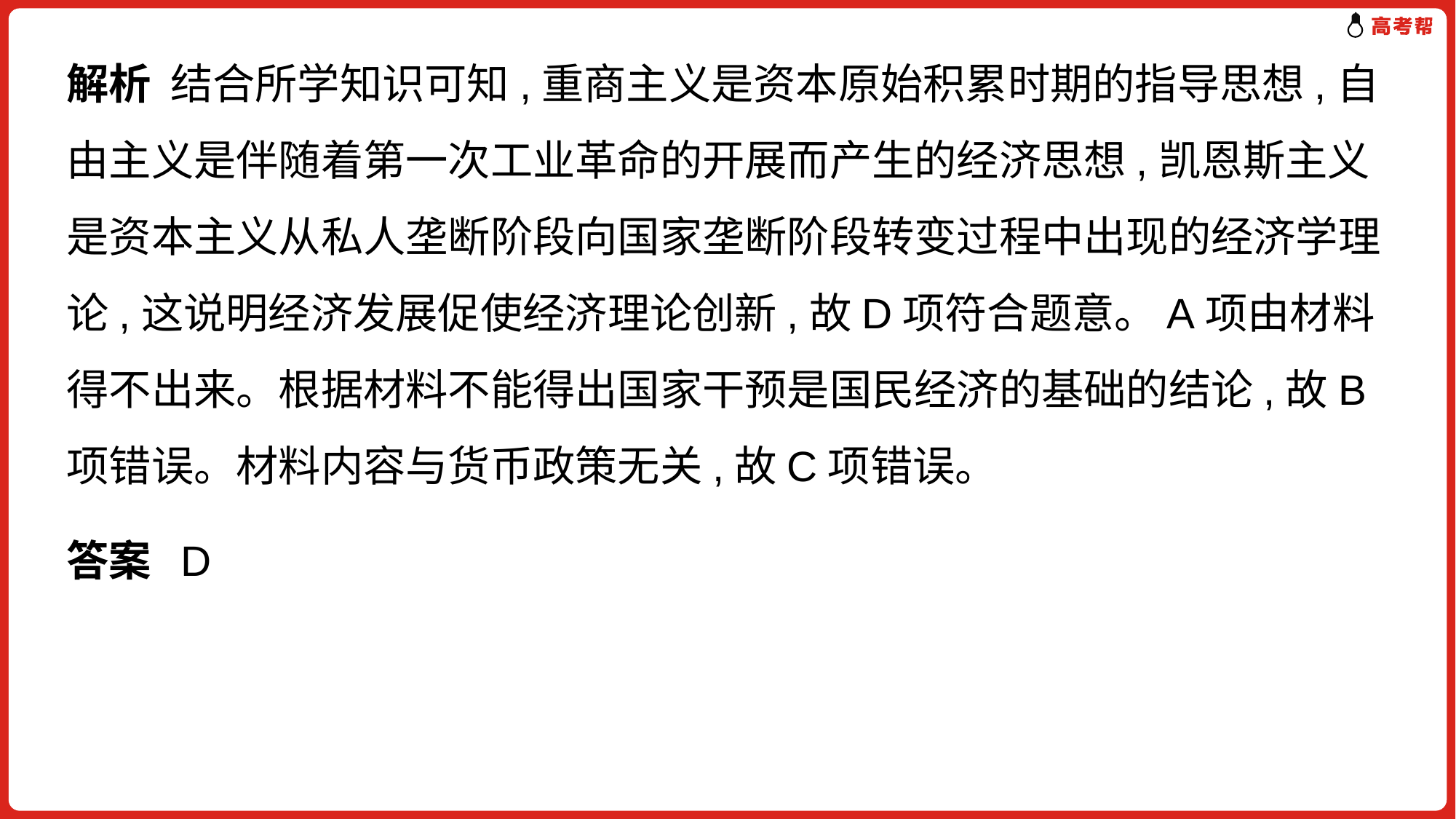

解析  结合所学知识可知,重商主义是资本原始积累时期的指导思想,自由主义是伴随着第一次工业革命的开展而产生的经济思想,凯恩斯主义是资本主义从私人垄断阶段向国家垄断阶段转变过程中出现的经济学理论,这说明经济发展促使经济理论创新,故D项符合题意。A项由材料得不出来。根据材料不能得出国家干预是国民经济的基础的结论,故B项错误。材料内容与货币政策无关,故C项错误。
答案  D